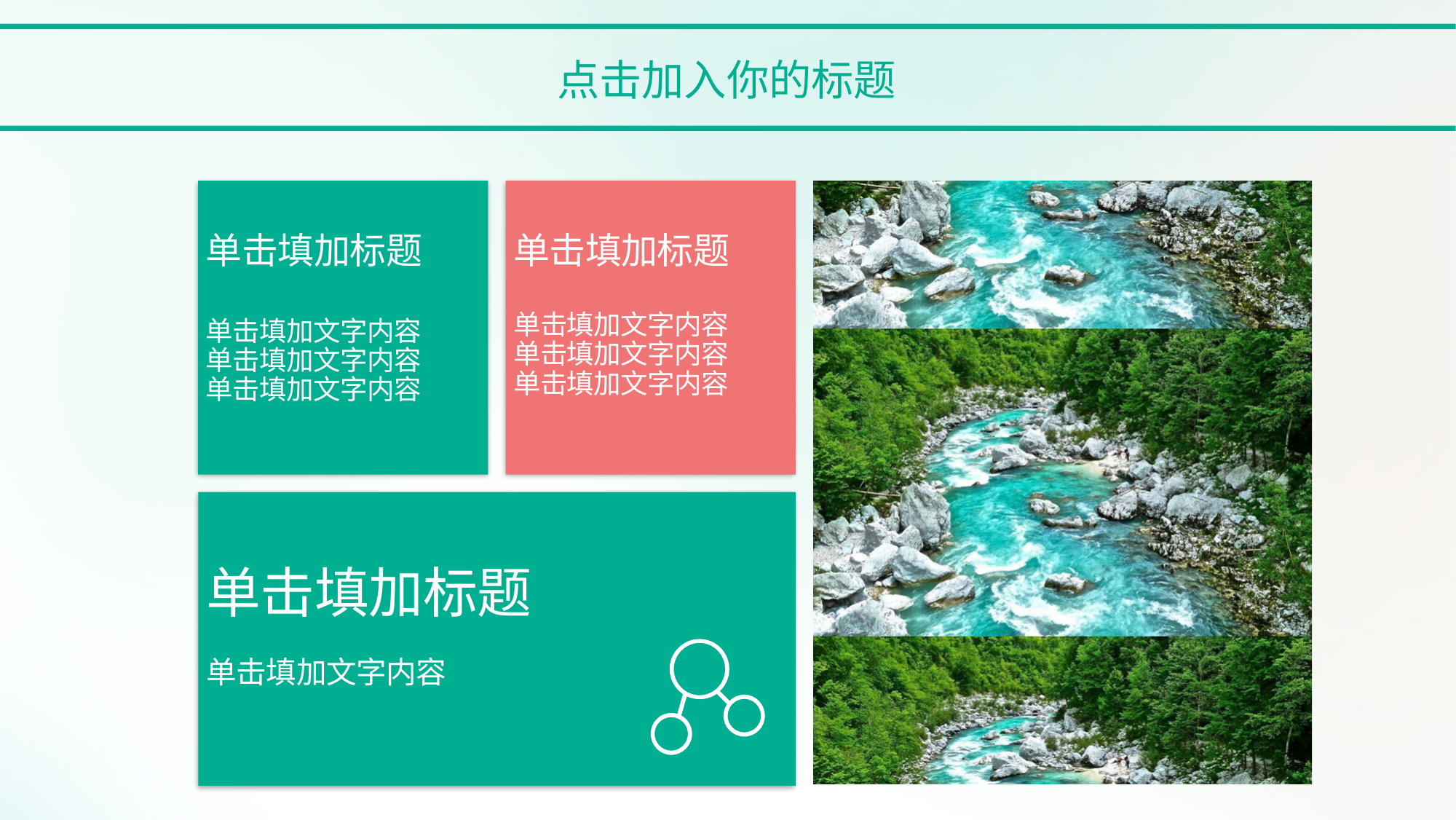

点击加入你的标题

单击填加标题

单击填加文字内容
单击填加文字内容
单击填加文字内容

单击填加标题

单击填加文字内容
单击填加文字内容
单击填加文字内容

单击填加标题

单击填加文字内容